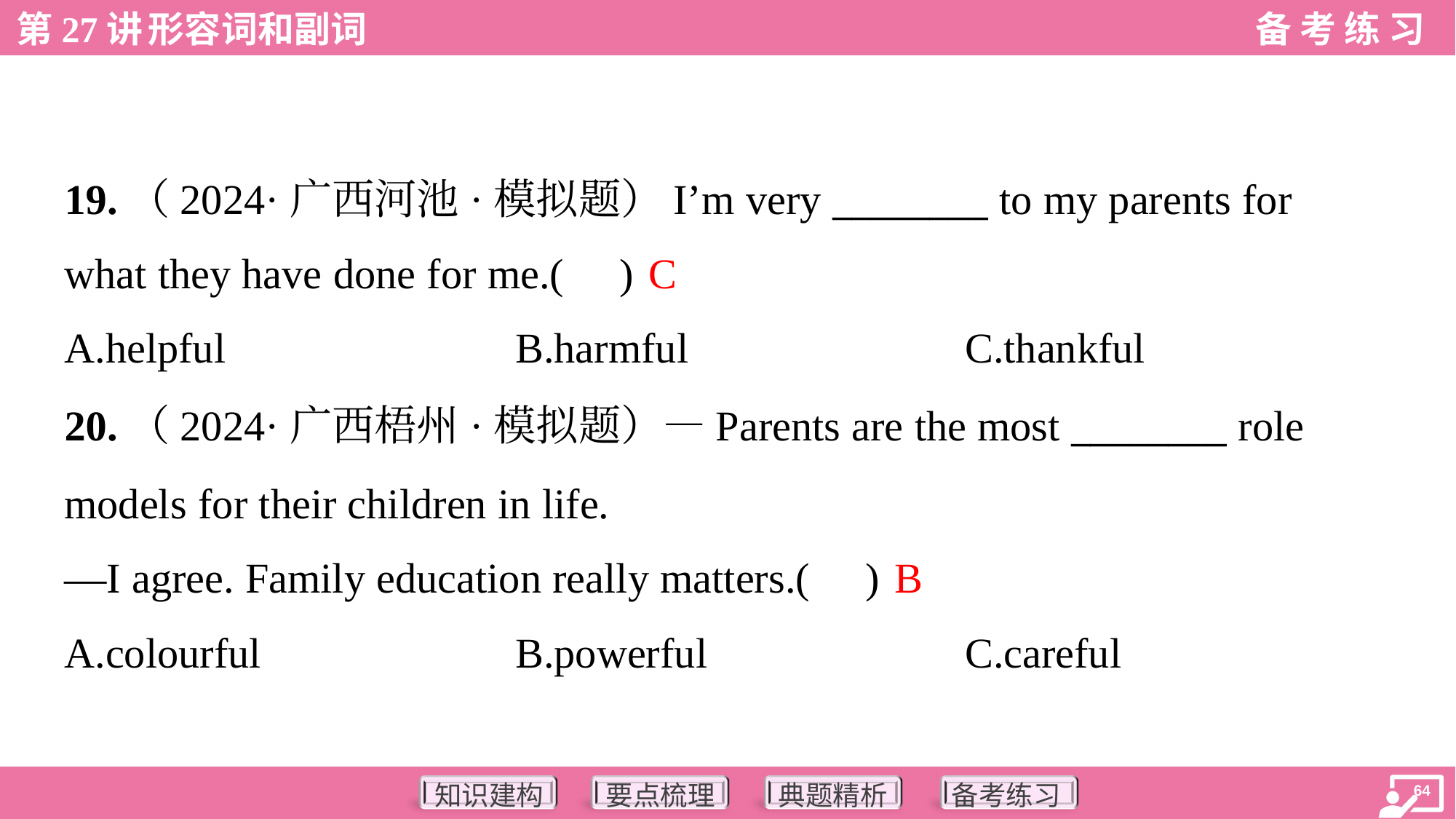

19.（2024·广西河池·模拟题）I’m very ________ to my parents for
what they have done for me.(     )
C
A.helpful	B.harmful	C.thankful
20.（2024·广西梧州·模拟题）—Parents are the most ________ role
models for their children in life.
—I agree. Family education really matters.(     )
B
A.colourful	B.powerful	C.careful